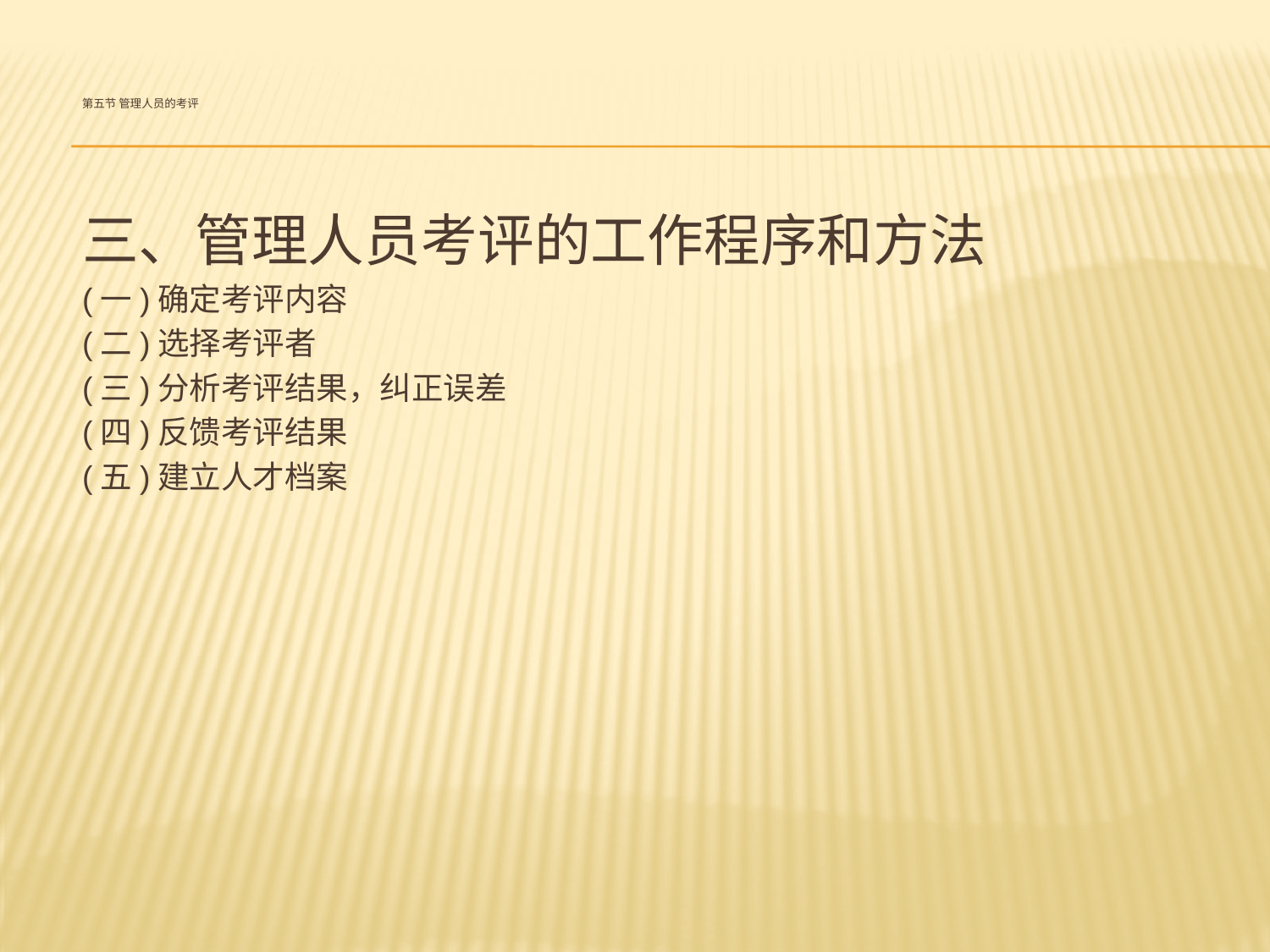

# 第五节 管理人员的考评
三、管理人员考评的工作程序和方法
(一)确定考评内容
(二)选择考评者
(三)分析考评结果，纠正误差
(四)反馈考评结果
(五)建立人才档案